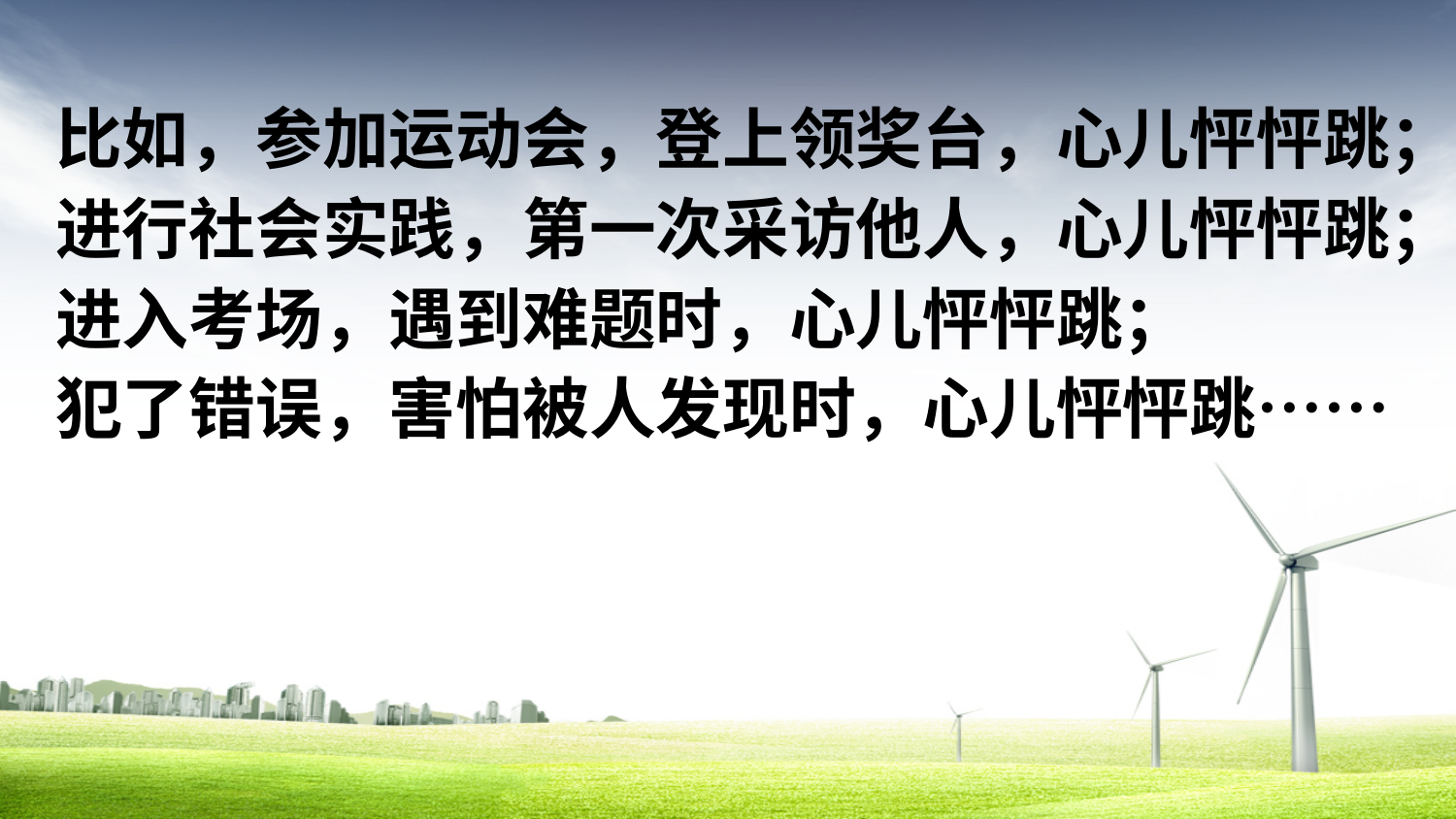

比如，参加运动会，登上领奖台，心儿怦怦跳；
进行社会实践，第一次采访他人，心儿怦怦跳；
进入考场，遇到难题时，心儿怦怦跳；
犯了错误，害怕被人发现时，心儿怦怦跳……